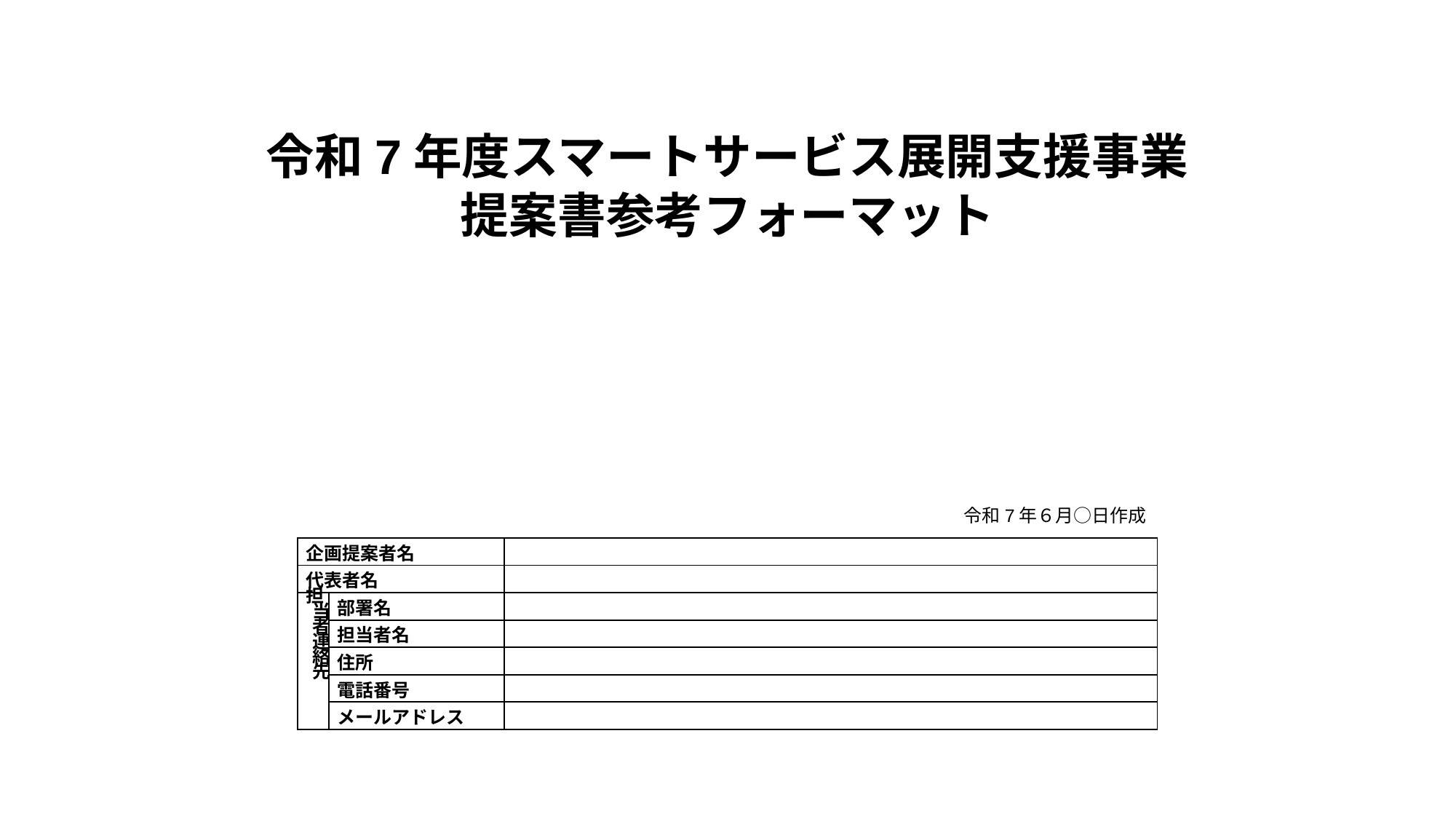

令和7年度スマートサービス展開支援事業
提案書参考フォーマット
令和7年６月○日作成
| 企画提案者名 |  |  |
| --- | --- | --- |
| 代表者名 |  |  |
| 担当者連絡先 | 部署名 |  |
|  | 担当者名 |  |
|  | 住所 |  |
|  | 電話番号 |  |
|  | メールアドレス |  |